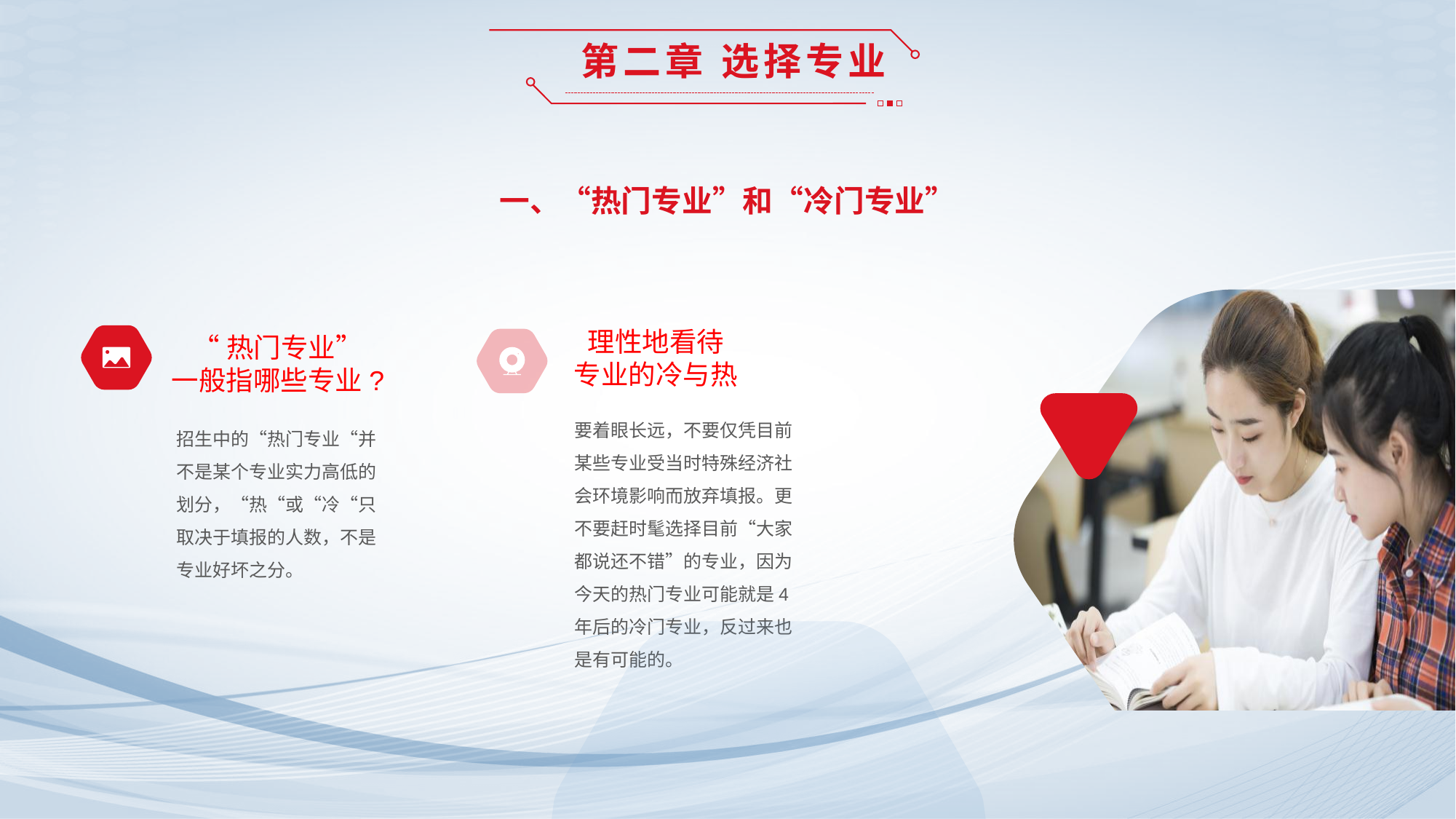

第二章 选择专业

一、“热门专业”和“冷门专业”

理性地看待
专业的冷与热
“热门专业”
一般指哪些专业?
要着眼长远，不要仅凭目前某些专业受当时特殊经济社会环境影响而放弃填报。更不要赶时髦选择目前“大家都说还不错”的专业，因为今天的热门专业可能就是4年后的冷门专业，反过来也是有可能的。
招生中的“热门专业“并不是某个专业实力高低的划分，“热“或“冷“只取决于填报的人数，不是专业好坏之分。